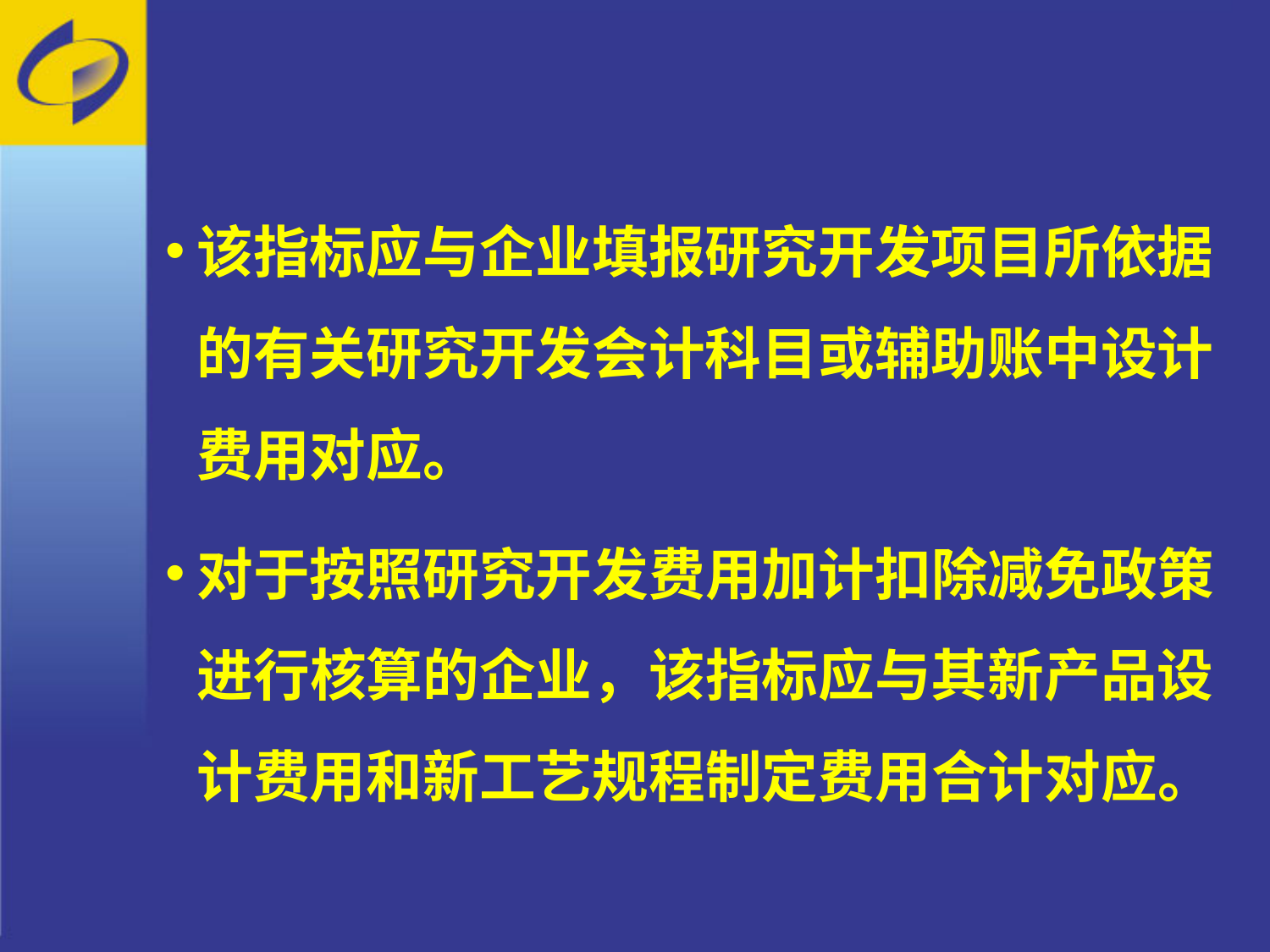

该指标应与企业填报研究开发项目所依据的有关研究开发会计科目或辅助账中设计费用对应。
对于按照研究开发费用加计扣除减免政策进行核算的企业，该指标应与其新产品设计费用和新工艺规程制定费用合计对应。